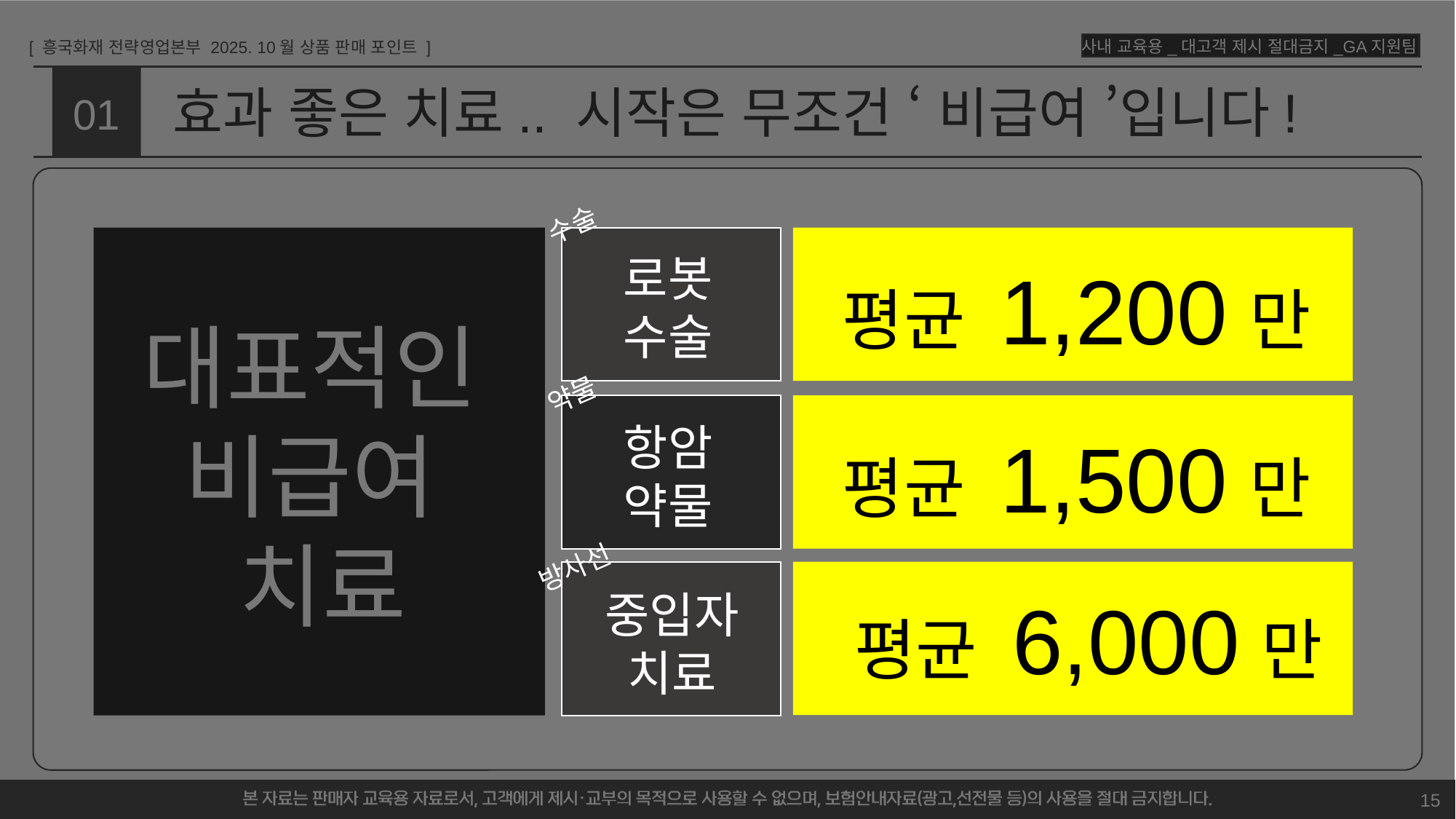

# 효과 좋은 치료.. 시작은 무조건 ‘ 비급여 ’입니다!
01
수술

로봇
수술
평균 1,200만
대표적인
비급여
치료
약물

항암
약물
평균 1,500만
방사선

평균 6,000만
중입자
치료
15